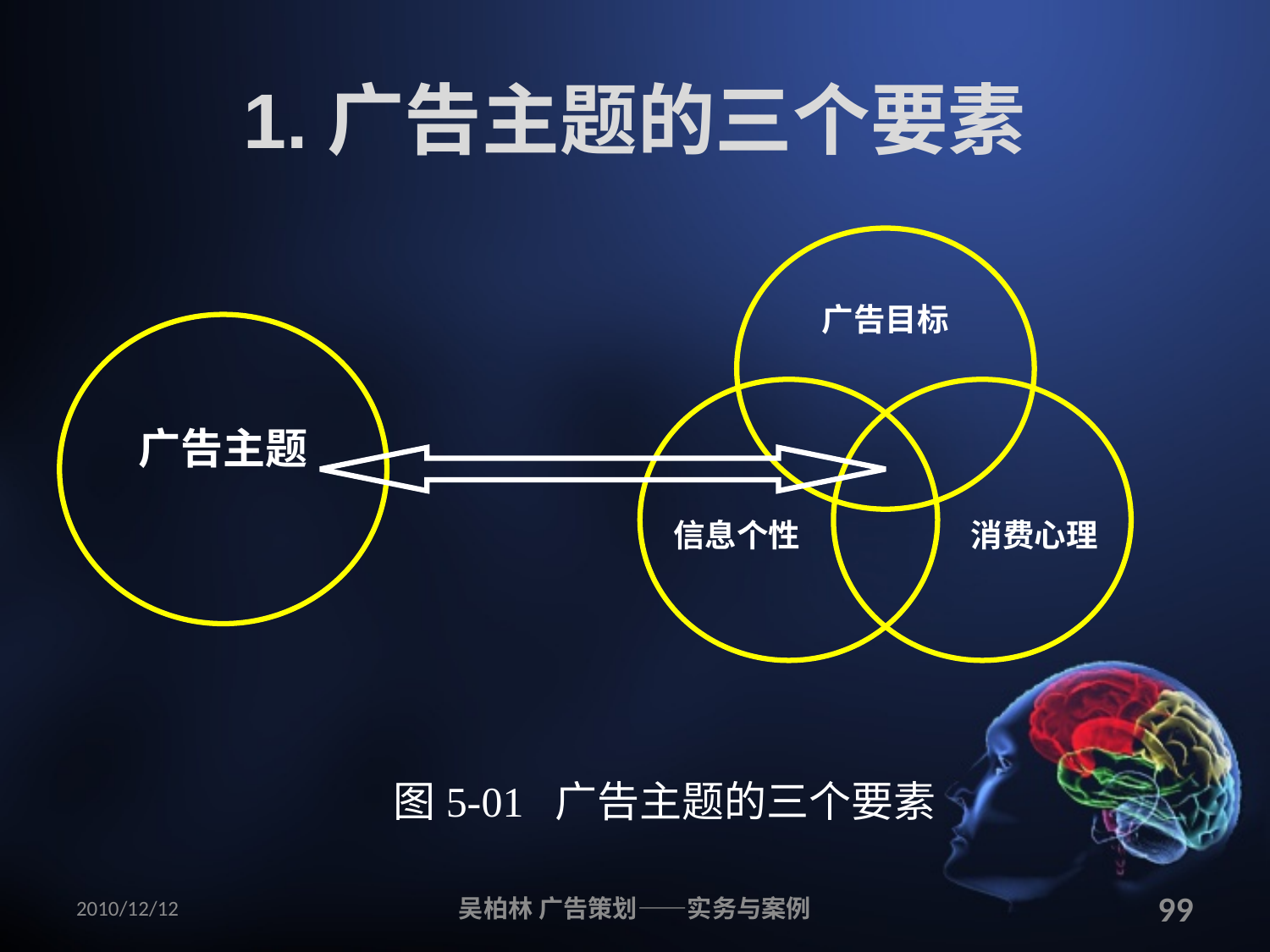

# 1.广告主题的三个要素

广告目标
信息个性
消费心理

广告主题

图5-01  广告主题的三个要素
2010/12/12
吴柏林 广告策划——实务与案例
99